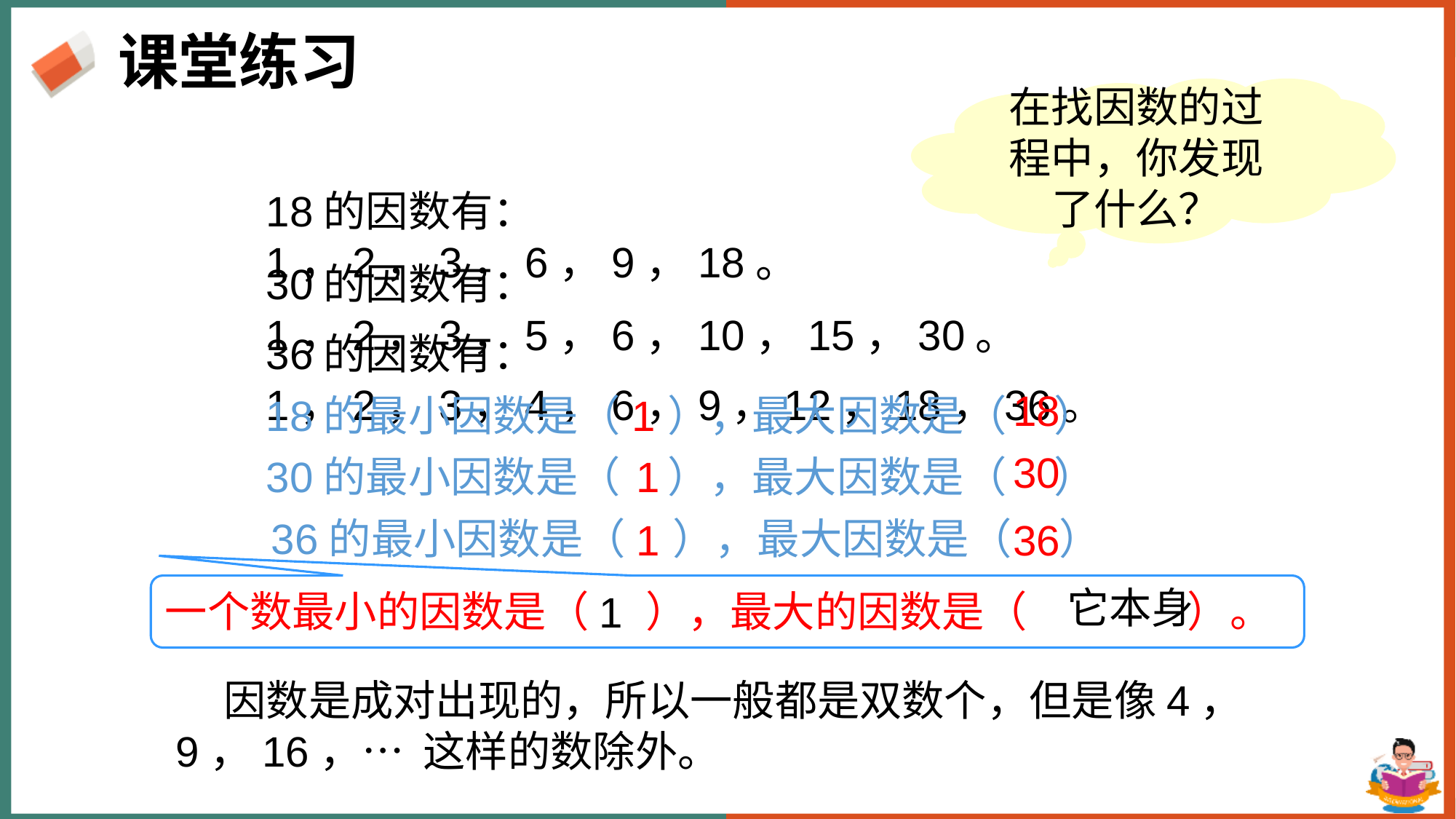

课堂练习
在找因数的过程中，你发现了什么？
18的因数有：1，2，3，6，9，18。
30的因数有：1，2，3，5，6，10，15，30。
36的因数有：1，2，3，4，6，9，12，18，36。
18
1
18的最小因数是（     ），最大因数是（     ）
30
30的最小因数是（     ），最大因数是（     ）
1
36的最小因数是（     ），最大因数是（     ）
1
36
一个数最小的因数是（      ），最大的因数是（                 ）。
它本身
1
    因数是成对出现的，所以一般都是双数个，但是像4，9，16，…  这样的数除外。